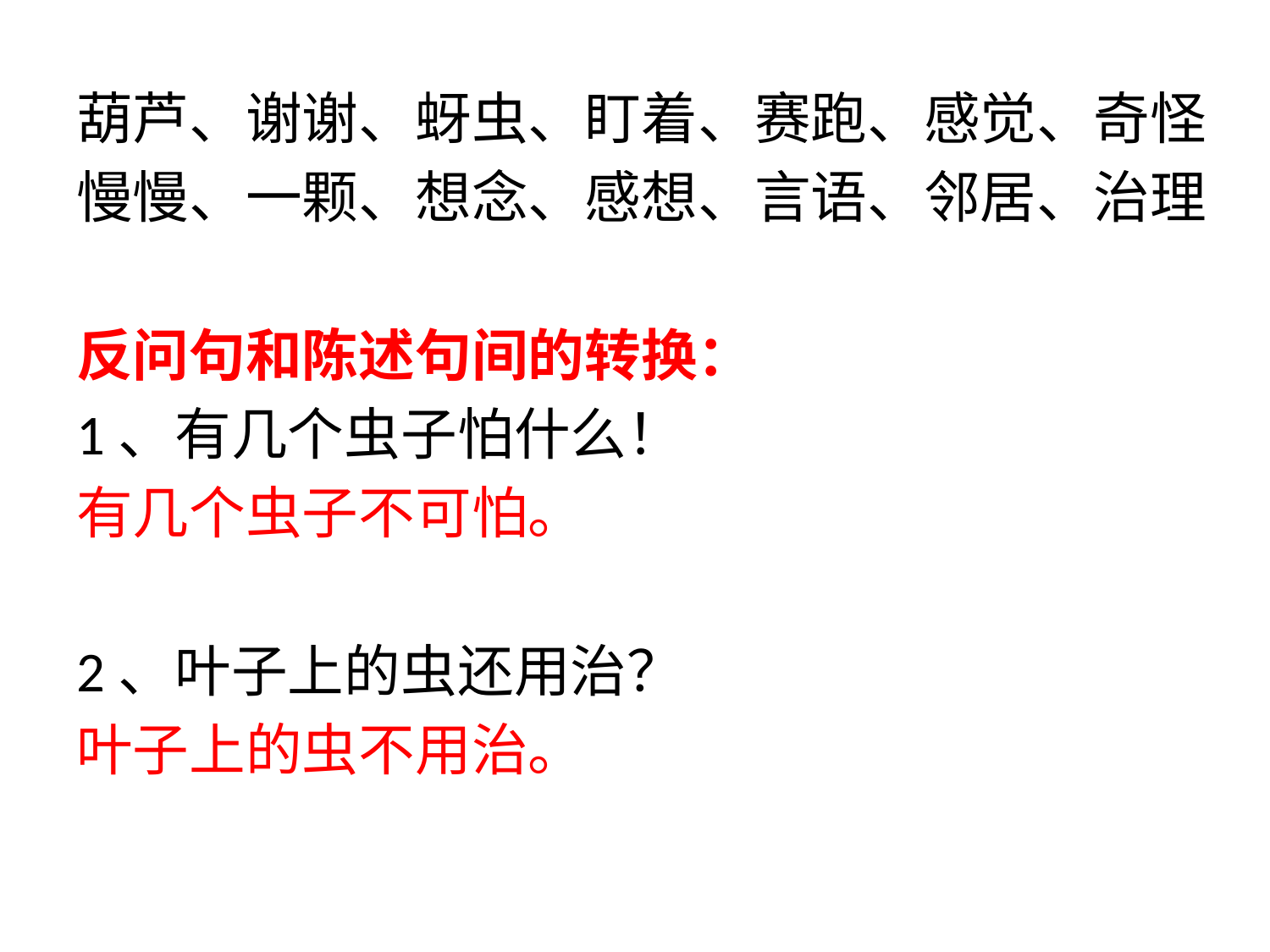

葫芦、谢谢、蚜虫、盯着、赛跑、感觉、奇怪
慢慢、一颗、想念、感想、言语、邻居、治理

反问句和陈述句间的转换：
1、有几个虫子怕什么！
有几个虫子不可怕。

2、叶子上的虫还用治？
叶子上的虫不用治。